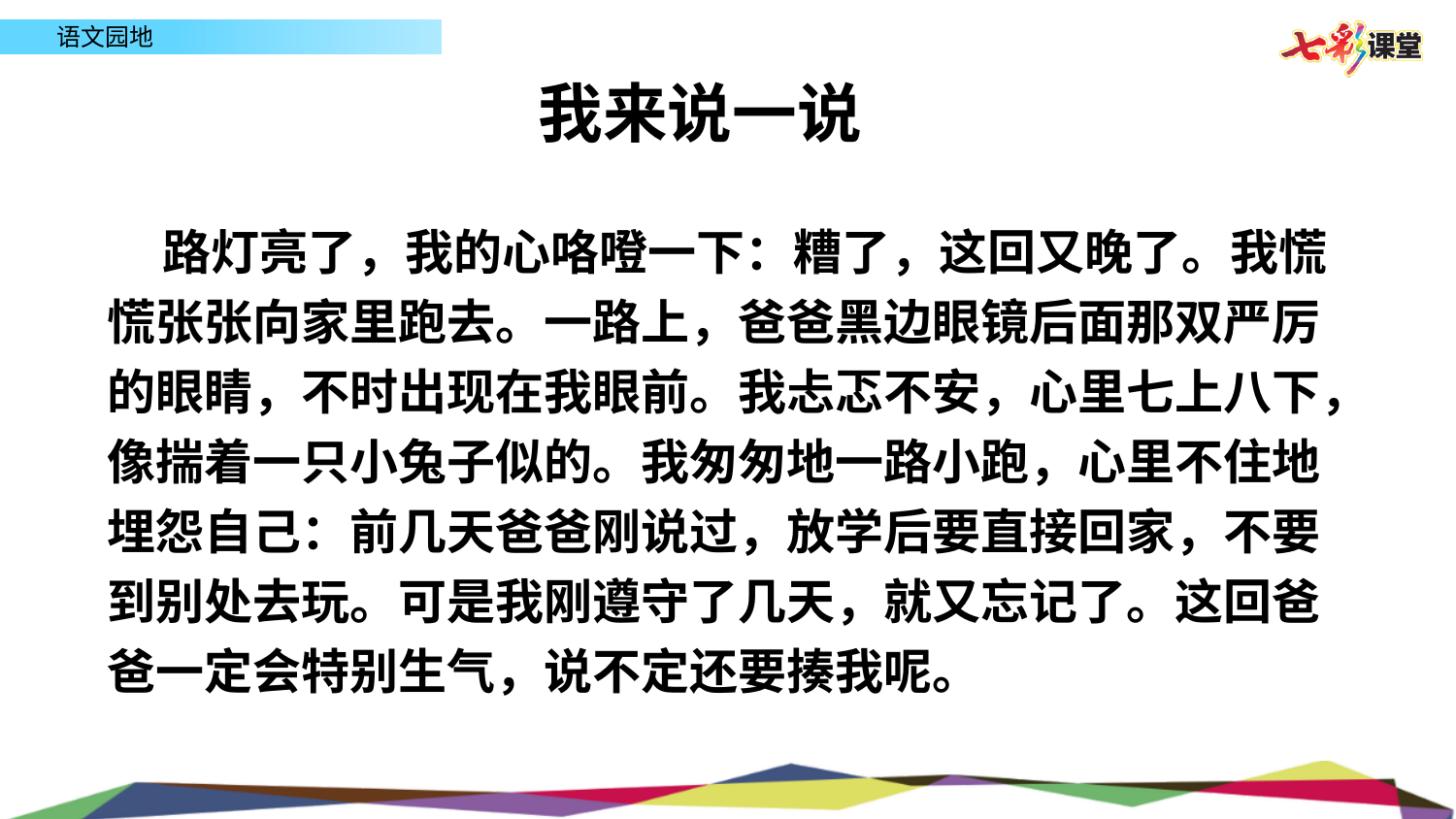

我来说一说
    路灯亮了，我的心咯噔一下：糟了，这回又晚了。我慌慌张张向家里跑去。一路上，爸爸黑边眼镜后面那双严厉的眼睛，不时出现在我眼前。我忐忑不安，心里七上八下，像揣着一只小兔子似的。我匆匆地一路小跑，心里不住地埋怨自己：前几天爸爸刚说过，放学后要直接回家，不要到别处去玩。可是我刚遵守了几天，就又忘记了。这回爸爸一定会特别生气，说不定还要揍我呢。